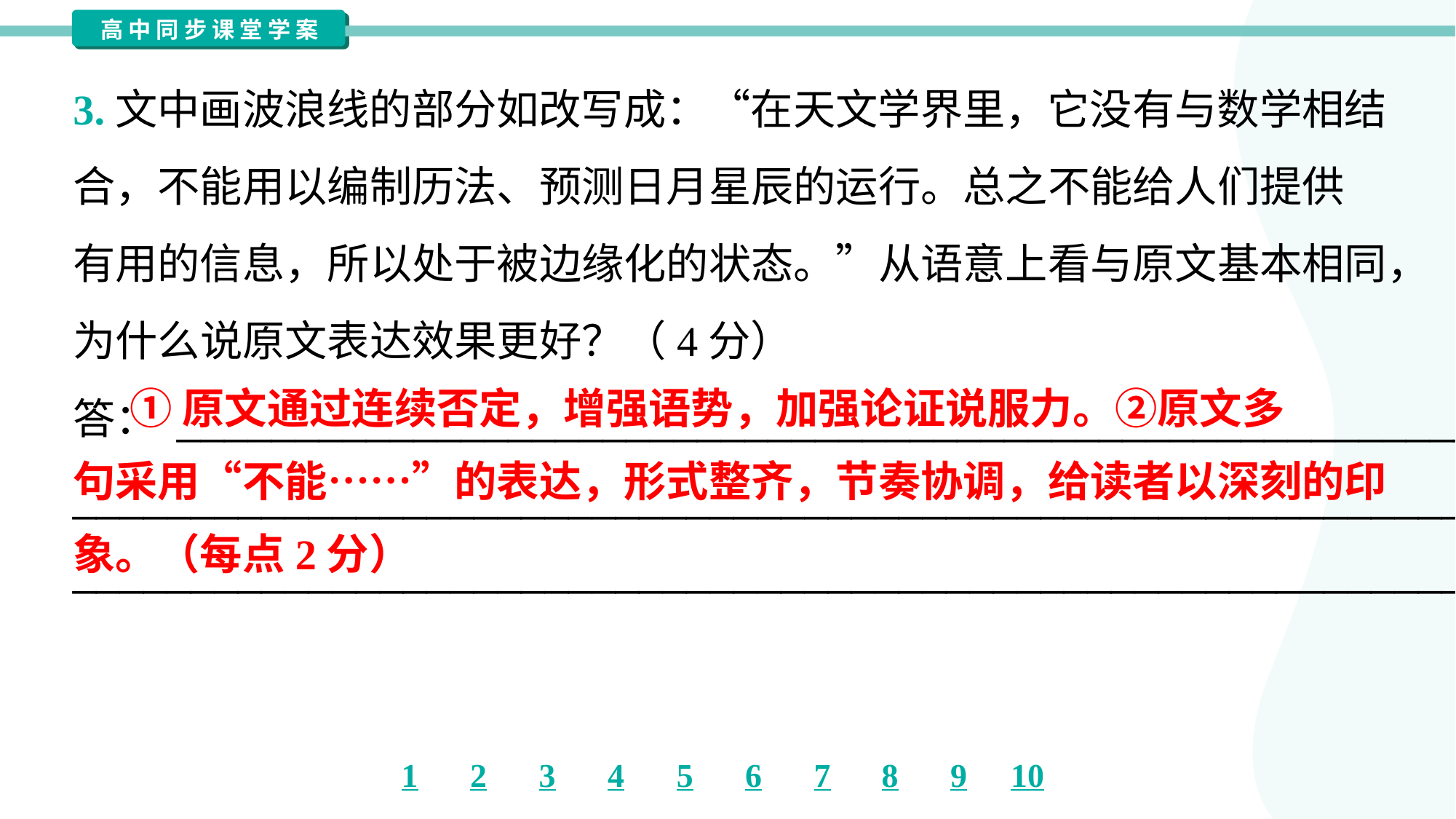

3.文中画波浪线的部分如改写成：“在天文学界里，它没有与数学相结
合，不能用以编制历法、预测日月星辰的运行。总之不能给人们提供
有用的信息，所以处于被边缘化的状态。”从语意上看与原文基本相同，
为什么说原文表达效果更好？（4分）
答： ________________________________________________________
_____________________________________________________________
_____________________________________________________________
      ①原文通过连续否定，增强语势，加强论证说服力。②原文多
句采用“不能……”的表达，形式整齐，节奏协调，给读者以深刻的印
象。（每点2分）